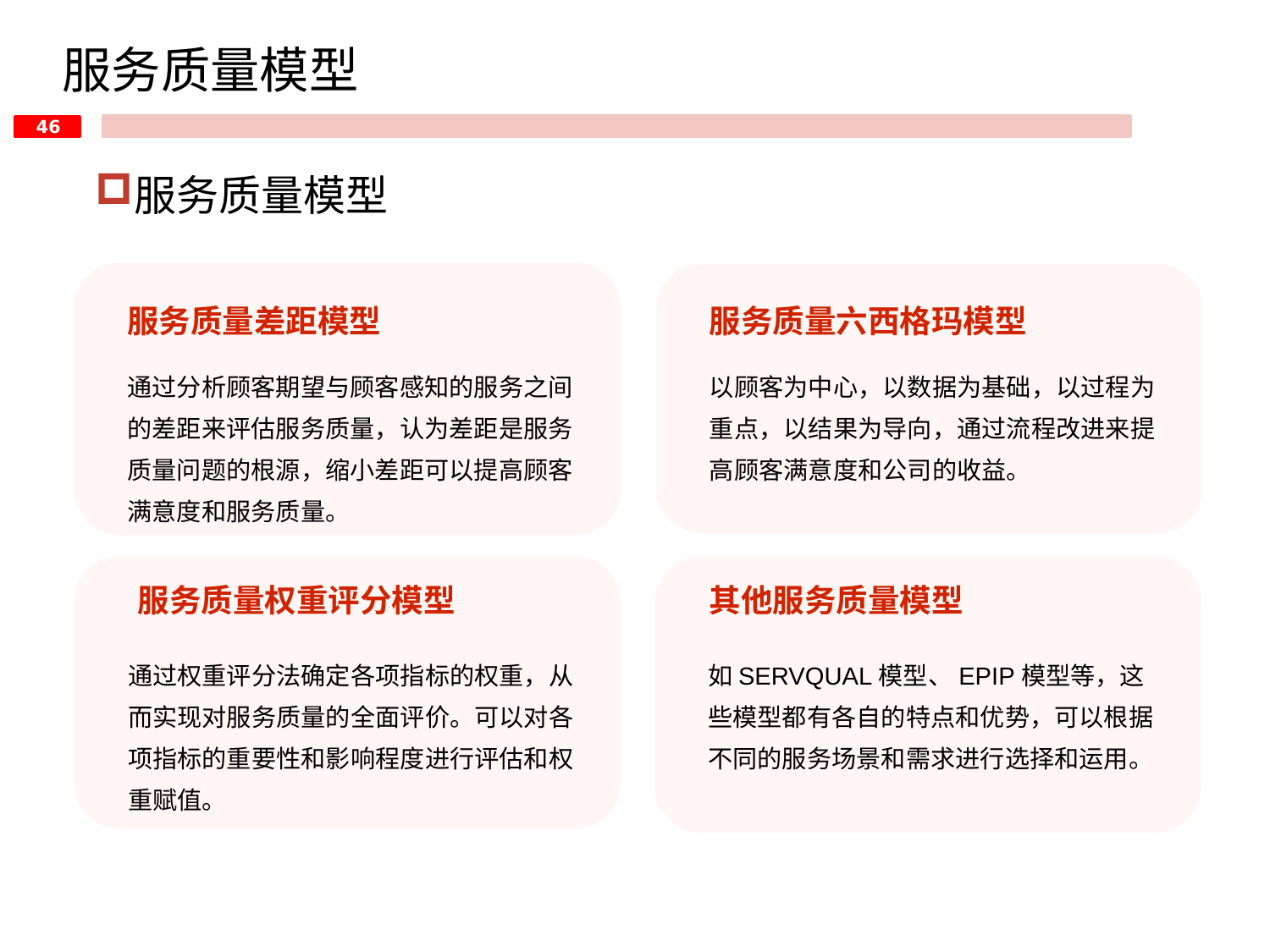

服务质量模型
46

服务质量模型

服务质量差距模型
服务质量六西格玛模型
通过分析顾客期望与顾客感知的服务之间的差距来评估服务质量，认为差距是服务质量问题的根源，缩小差距可以提高顾客满意度和服务质量。
以顾客为中心，以数据为基础，以过程为重点，以结果为导向，通过流程改进来提高顾客满意度和公司的收益。

服务质量权重评分模型
其他服务质量模型
通过权重评分法确定各项指标的权重，从而实现对服务质量的全面评价。可以对各项指标的重要性和影响程度进行评估和权重赋值。
如SERVQUAL模型、EPIP模型等，这些模型都有各自的特点和优势，可以根据不同的服务场景和需求进行选择和运用。